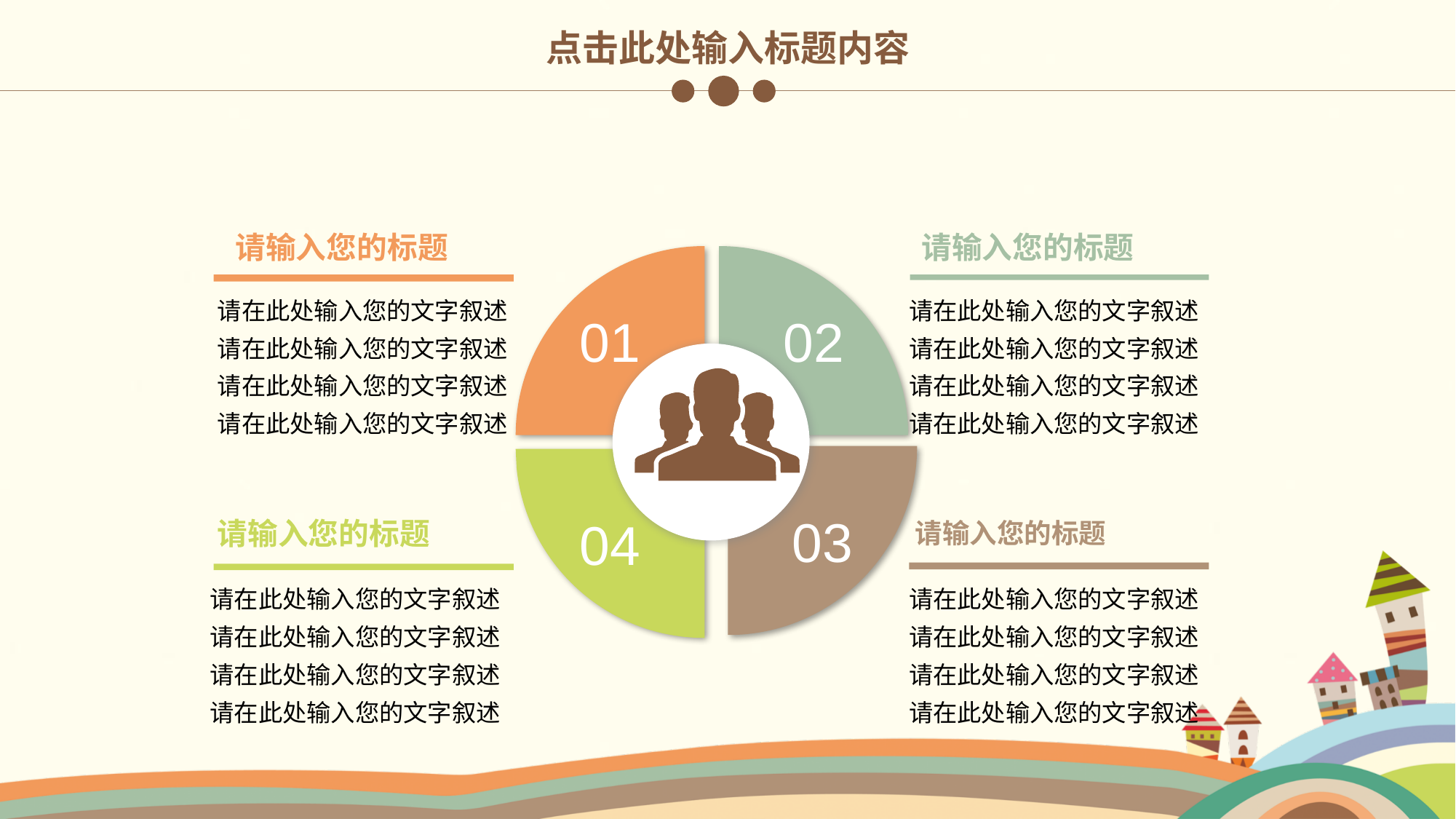

点击此处输入标题内容
请输入您的标题
请输入您的标题
01
02

03
04

请在此处输入您的文字叙述请在此处输入您的文字叙述请在此处输入您的文字叙述请在此处输入您的文字叙述
请在此处输入您的文字叙述请在此处输入您的文字叙述请在此处输入您的文字叙述请在此处输入您的文字叙述

请输入您的标题
请输入您的标题

请在此处输入您的文字叙述请在此处输入您的文字叙述请在此处输入您的文字叙述请在此处输入您的文字叙述

请在此处输入您的文字叙述请在此处输入您的文字叙述请在此处输入您的文字叙述请在此处输入您的文字叙述